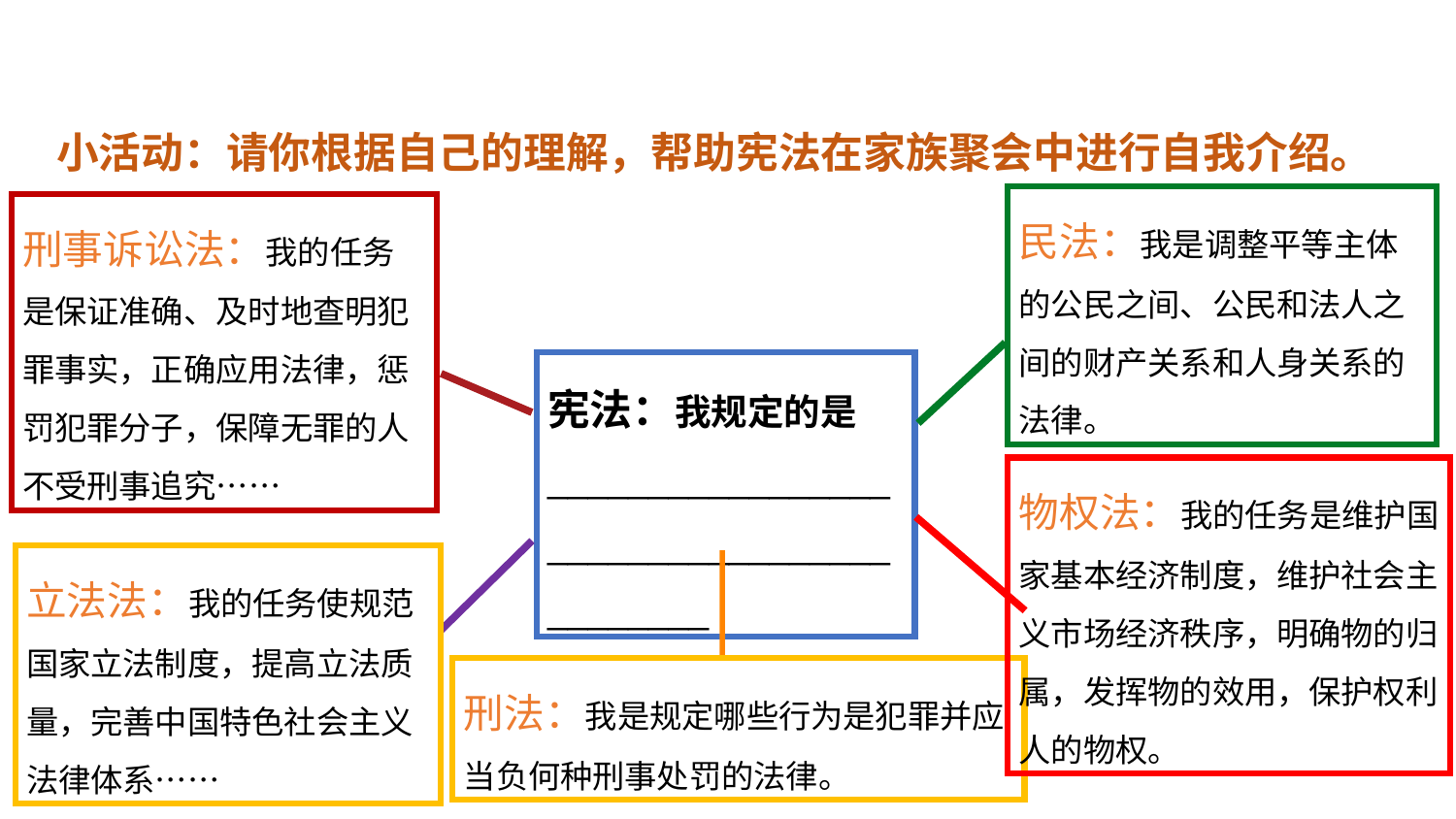

宪法具有最高法律效力
小活动：请你根据自己的理解，帮助宪法在家族聚会中进行自我介绍。
民法：我是调整平等主体的公民之间、公民和法人之间的财产关系和人身关系的法律。
刑事诉讼法：我的任务是保证准确、及时地查明犯罪事实，正确应用法律，惩罚犯罪分子，保障无罪的人不受刑事追究……

宪法：我规定的是__________________________________________
物权法：我的任务是维护国家基本经济制度，维护社会主义市场经济秩序，明确物的归属，发挥物的效用，保护权利人的物权。

立法法：我的任务使规范国家立法制度，提高立法质量，完善中国特色社会主义法律体系……

刑法：我是规定哪些行为是犯罪并应当负何种刑事处罚的法律。